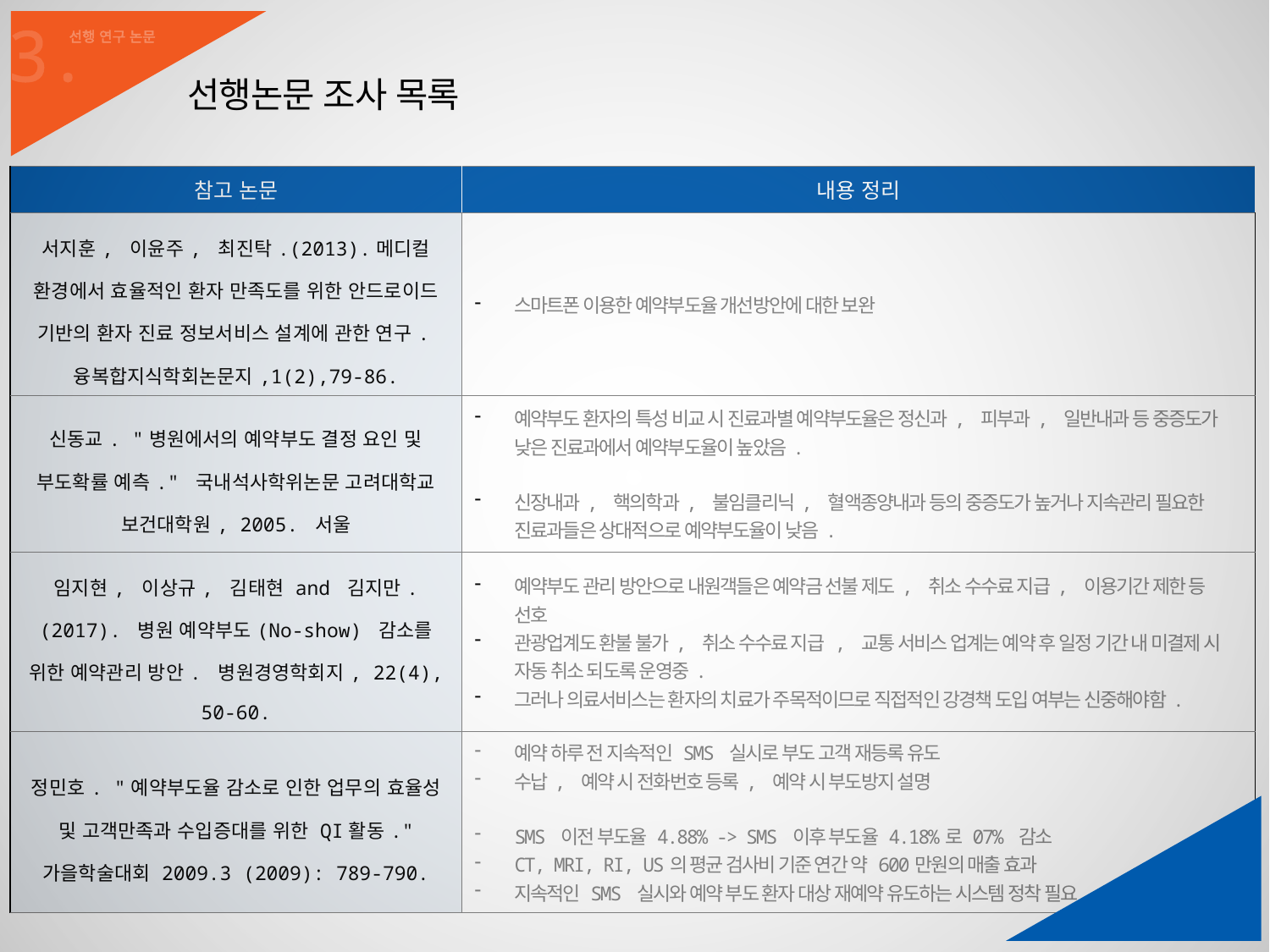

3.

선행 연구 논문

선행논문 조사 목록
| 참고 논문 | 내용 정리 |
| --- | --- |
| 서지훈, 이윤주, 최진탁.(2013).메디컬 환경에서 효율적인 환자 만족도를 위한 안드로이드 기반의 환자 진료 정보서비스 설계에 관한 연구.융복합지식학회논문지,1(2),79-86. | 스마트폰 이용한 예약부도율 개선방안에 대한 보완 |
| 신동교. "병원에서의 예약부도 결정 요인 및 부도확률 예측." 국내석사학위논문 고려대학교 보건대학원, 2005. 서울 | 예약부도 환자의 특성 비교 시 진료과별 예약부도율은 정신과, 피부과, 일반내과 등 중증도가 낮은 진료과에서 예약부도율이 높았음. 신장내과, 핵의학과, 불임클리닉, 혈액종양내과 등의 중증도가 높거나 지속관리 필요한 진료과들은 상대적으로 예약부도율이 낮음. |
| 임지현, 이상규, 김태현 and 김지만. (2017). 병원 예약부도(No-show) 감소를 위한 예약관리 방안. 병원경영학회지, 22(4), 50-60. | 예약부도 관리 방안으로 내원객들은 예약금 선불 제도, 취소 수수료 지급, 이용기간 제한 등 선호 관광업계도 환불 불가, 취소 수수료 지급 , 교통 서비스 업계는 예약 후 일정 기간 내 미결제 시 자동 취소 되도록 운영중. 그러나 의료서비스는 환자의 치료가 주목적이므로 직접적인 강경책 도입 여부는 신중해야함. |
| 정민호. "예약부도율 감소로 인한 업무의 효율성 및 고객만족과 수입증대를 위한 QI활동." 가을학술대회 2009.3 (2009): 789-790. | 예약 하루 전 지속적인 SMS 실시로 부도 고객 재등록 유도 수납, 예약 시 전화번호 등록, 예약 시 부도방지 설명 SMS 이전 부도율 4.88% -> SMS 이후 부도율 4.18%로 07% 감소 CT, MRI, RI, US의 평균 검사비 기준 연간 약 600만원의 매출 효과 지속적인 SMS 실시와 예약 부도 환자 대상 재예약 유도하는 시스템 정착 필요 |